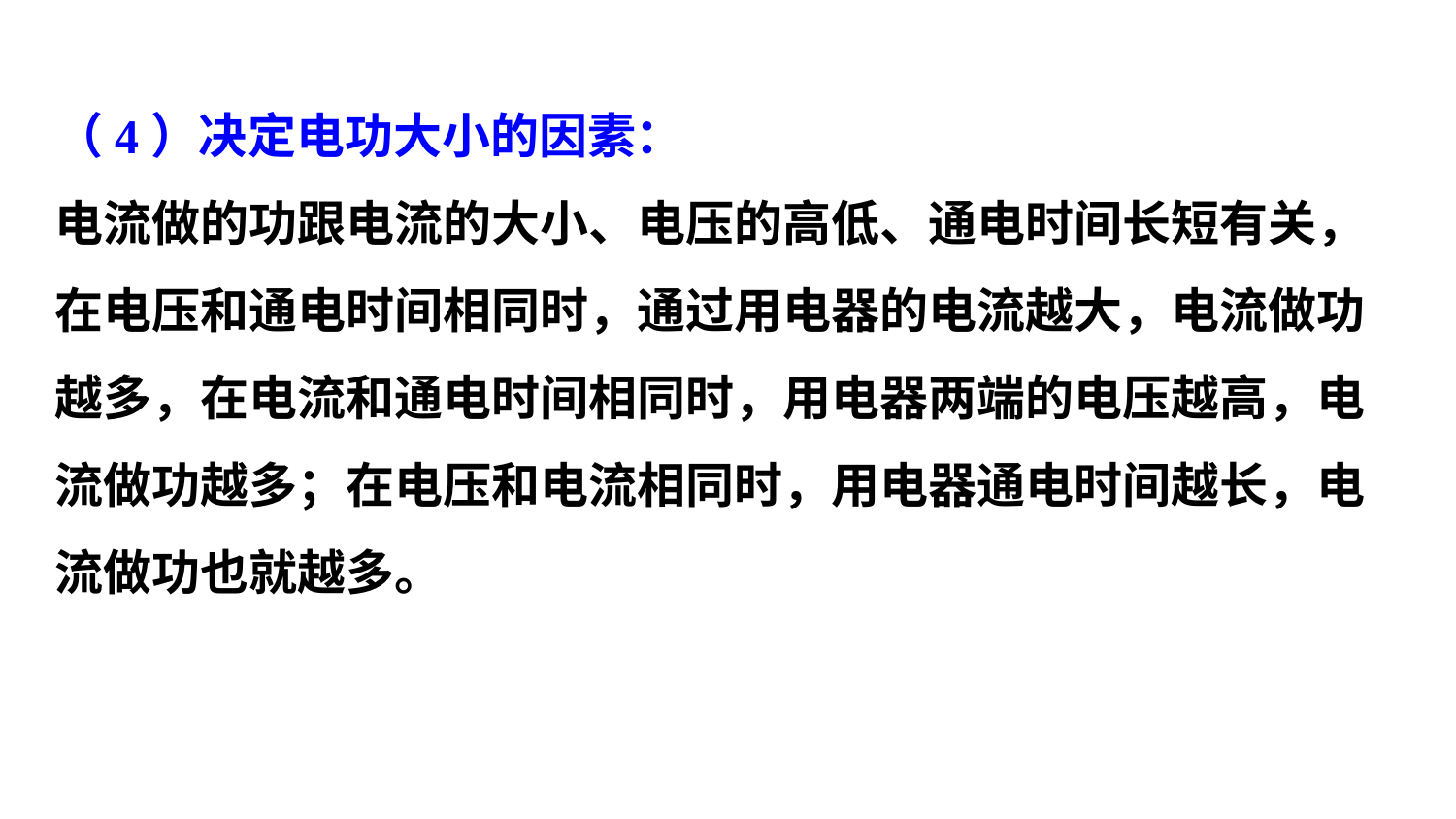

（4）决定电功大小的因素：
电流做的功跟电流的大小、电压的高低、通电时间长短有关，在电压和通电时间相同时，通过用电器的电流越大，电流做功越多，在电流和通电时间相同时，用电器两端的电压越高，电流做功越多；在电压和电流相同时，用电器通电时间越长，电流做功也就越多。